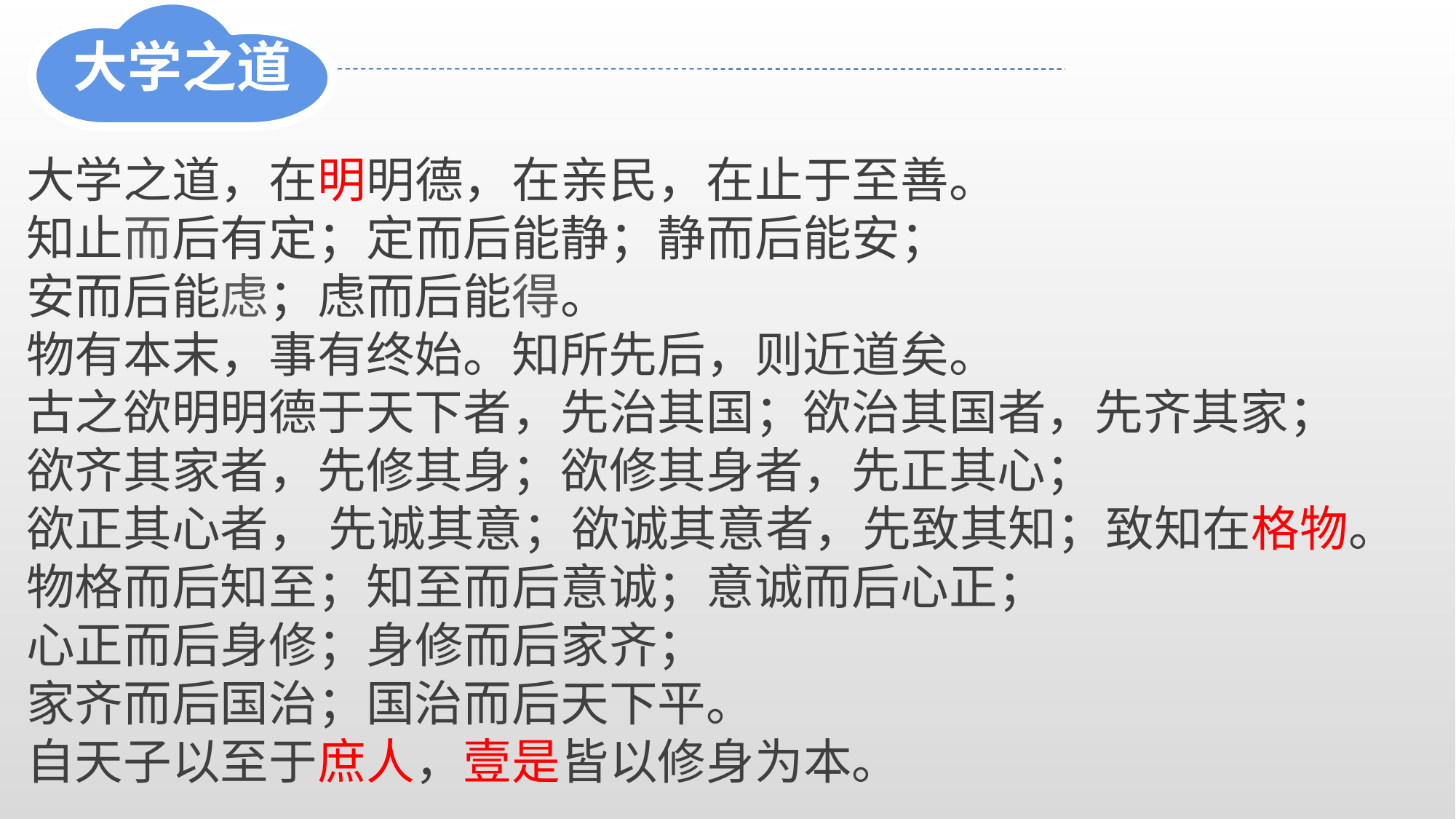

大学之道
大学之道，在明明德，在亲民，在止于至善。
知止而后有定；定而后能静；静而后能安；
安而后能虑；虑而后能得。
物有本末，事有终始。知所先后，则近道矣。
古之欲明明德于天下者，先治其国；欲治其国者，先齐其家；
欲齐其家者，先修其身；欲修其身者，先正其心；
欲正其心者， 先诚其意；欲诚其意者，先致其知；致知在格物。
物格而后知至；知至而后意诚；意诚而后心正；
心正而后身修；身修而后家齐；
家齐而后国治；国治而后天下平。
自天子以至于庶人，壹是皆以修身为本。